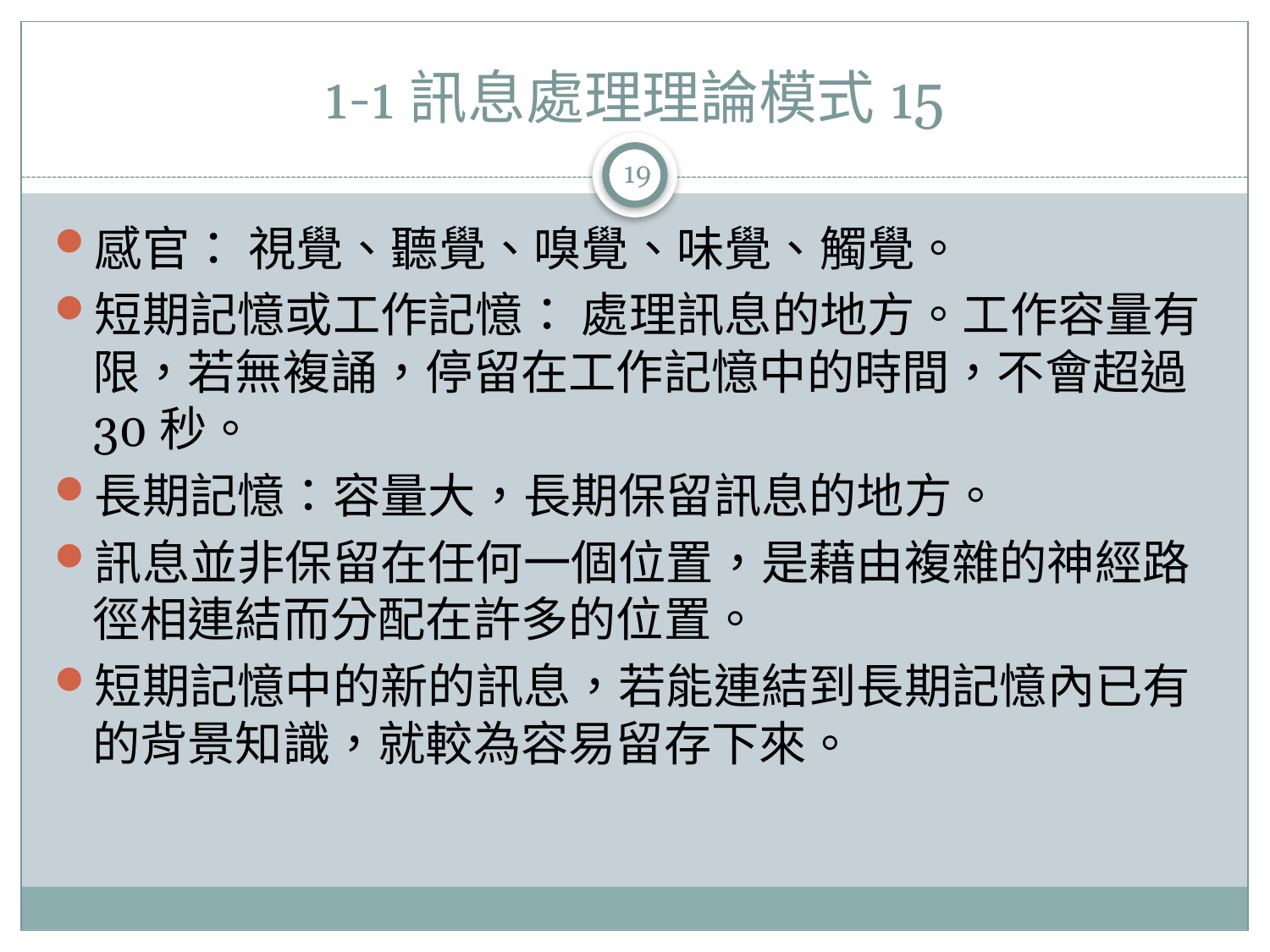

# 1-1訊息處理理論模式15
19
感官： 視覺、聽覺、嗅覺、味覺、觸覺。
短期記憶或工作記憶： 處理訊息的地方。工作容量有限，若無複誦，停留在工作記憶中的時間，不會超過30秒。
長期記憶：容量大，長期保留訊息的地方。
訊息並非保留在任何一個位置，是藉由複雜的神經路徑相連結而分配在許多的位置。
短期記憶中的新的訊息，若能連結到長期記憶內已有的背景知識，就較為容易留存下來。